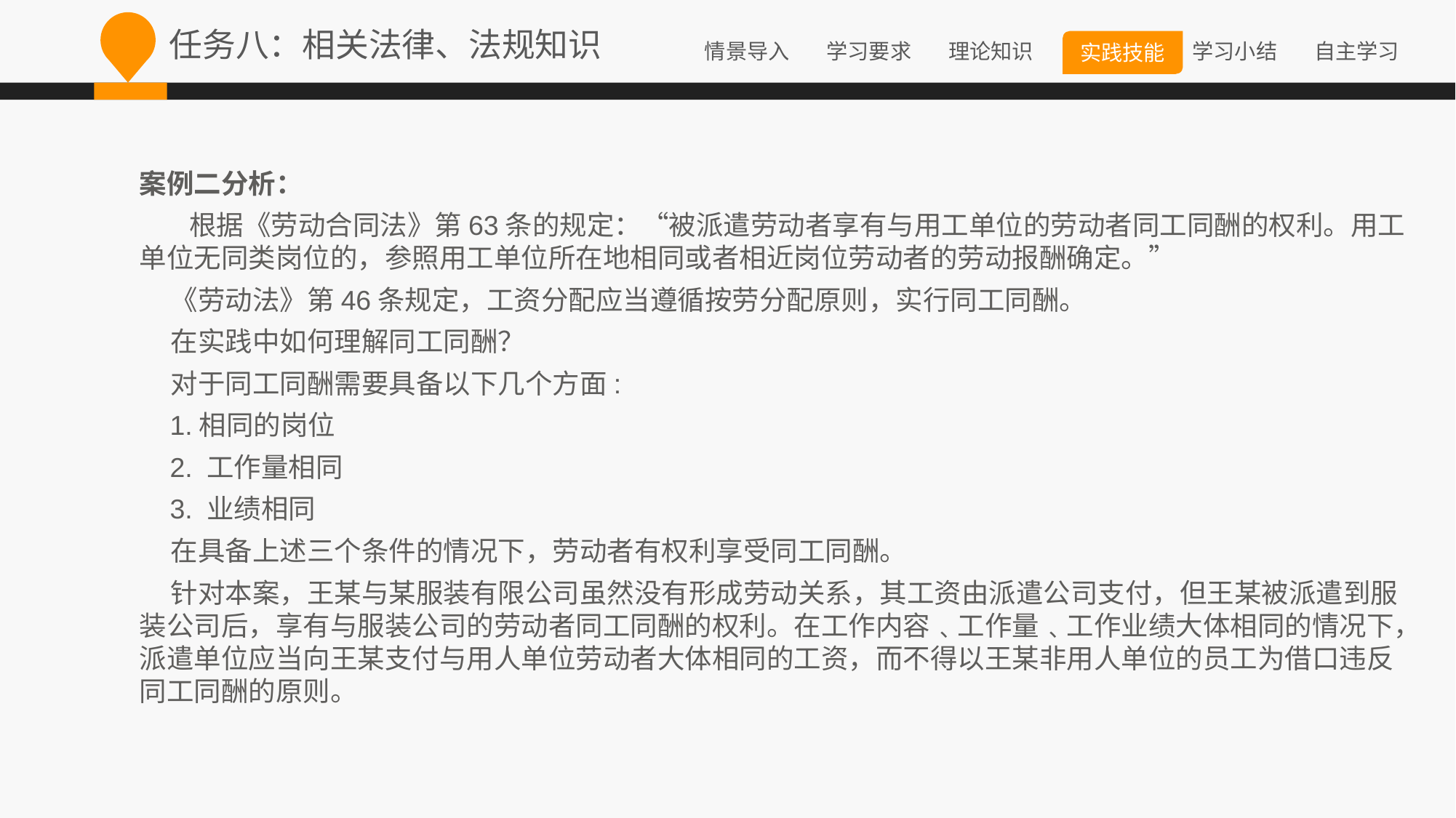

任务八：相关法律、法规知识
案例二分析：
       根据《劳动合同法》第63条的规定：“被派遣劳动者享有与用工单位的劳动者同工同酬的权利。用工单位无同类岗位的，参照用工单位所在地相同或者相近岗位劳动者的劳动报酬确定。”
    《劳动法》第46条规定，工资分配应当遵循按劳分配原则，实行同工同酬。
    在实践中如何理解同工同酬？
    对于同工同酬需要具备以下几个方面:
    1.相同的岗位
    2. 工作量相同
    3. 业绩相同
    在具备上述三个条件的情况下，劳动者有权利享受同工同酬。
    针对本案，王某与某服装有限公司虽然没有形成劳动关系，其工资由派遣公司支付，但王某被派遣到服装公司后，享有与服装公司的劳动者同工同酬的权利。在工作内容﹑工作量﹑工作业绩大体相同的情况下，派遣单位应当向王某支付与用人单位劳动者大体相同的工资，而不得以王某非用人单位的员工为借口违反同工同酬的原则。